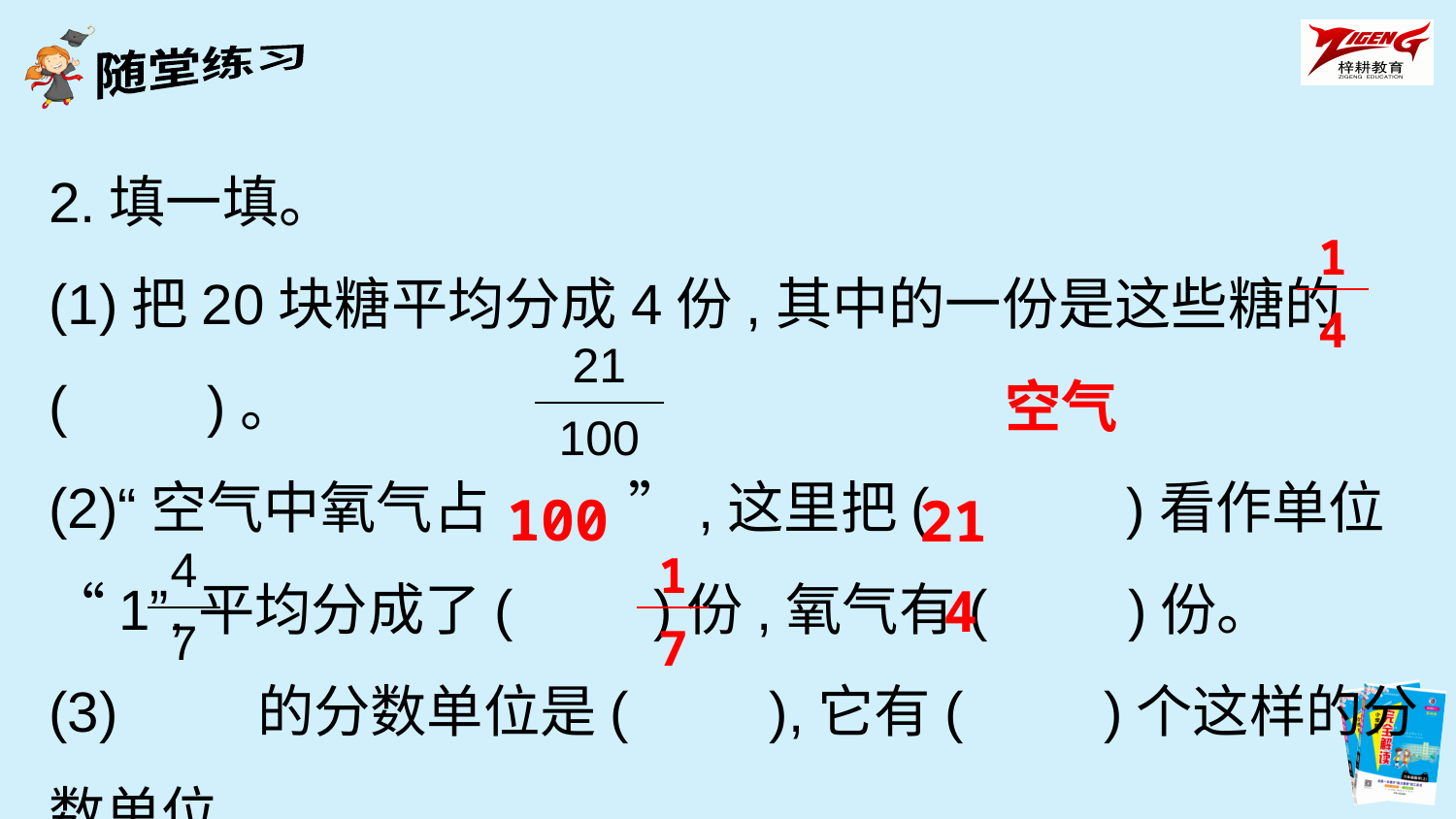

2.填一填。
(1)把20块糖平均分成4份,其中的一份是这些糖的(　　)。
(2)“空气中氧气占           ”,这里把(　　　)看作单位“1”,平均分成了(　　)份,氧气有(　　)份。
(3)        的分数单位是(　　),它有(　　)个这样的分数单位。
| 1 |
| --- |
| 4 |
| 21 |
| --- |
| 100 |
空气
100
21
| 4 |
| --- |
| 7 |
| 1 |
| --- |
| 7 |
4